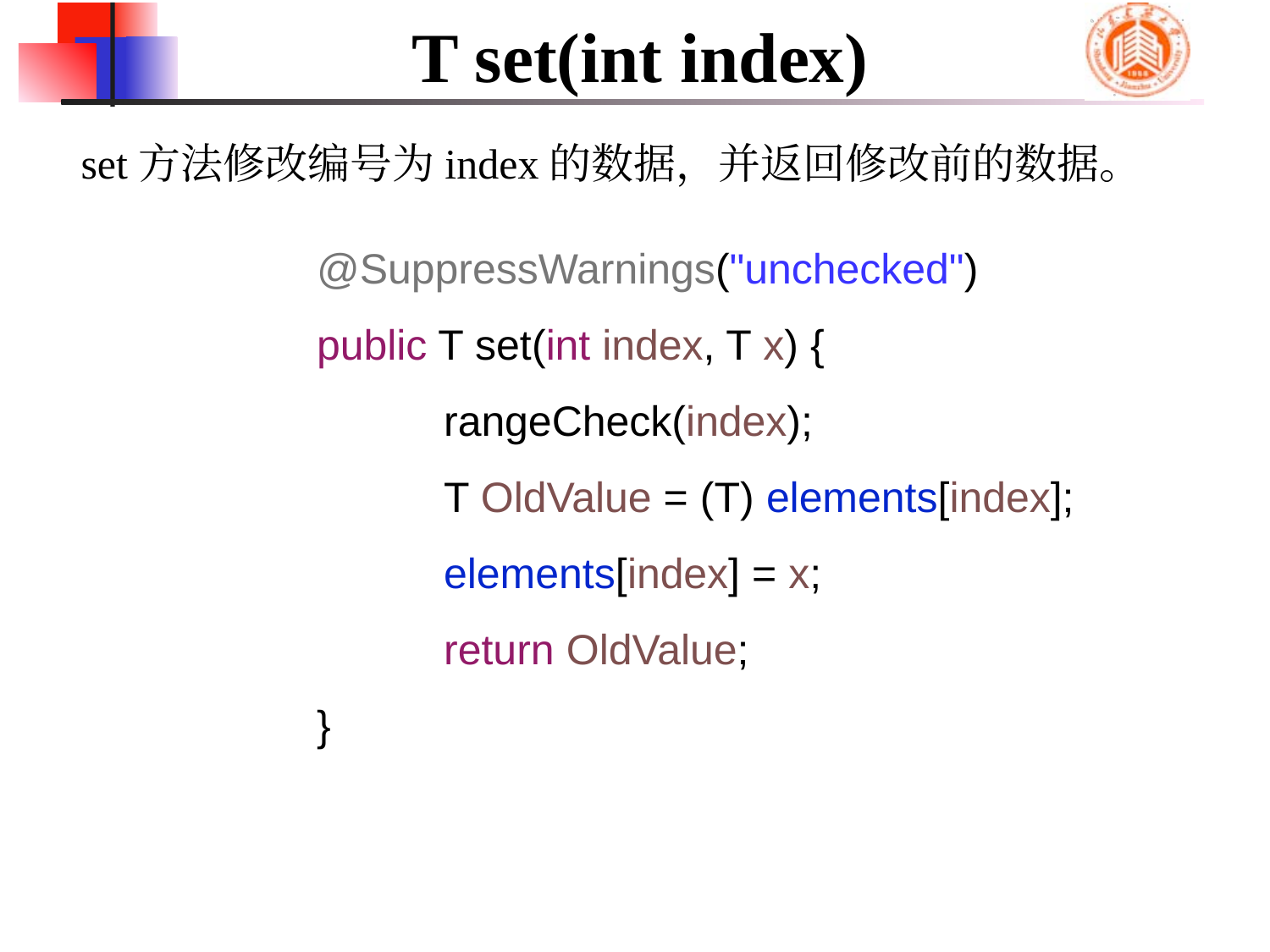

# T set(int index)
set方法修改编号为index的数据，并返回修改前的数据。
	@SuppressWarnings("unchecked")
	public T set(int index, T x) {
		rangeCheck(index);
		T OldValue = (T) elements[index];
		elements[index] = x;
		return OldValue;
	}